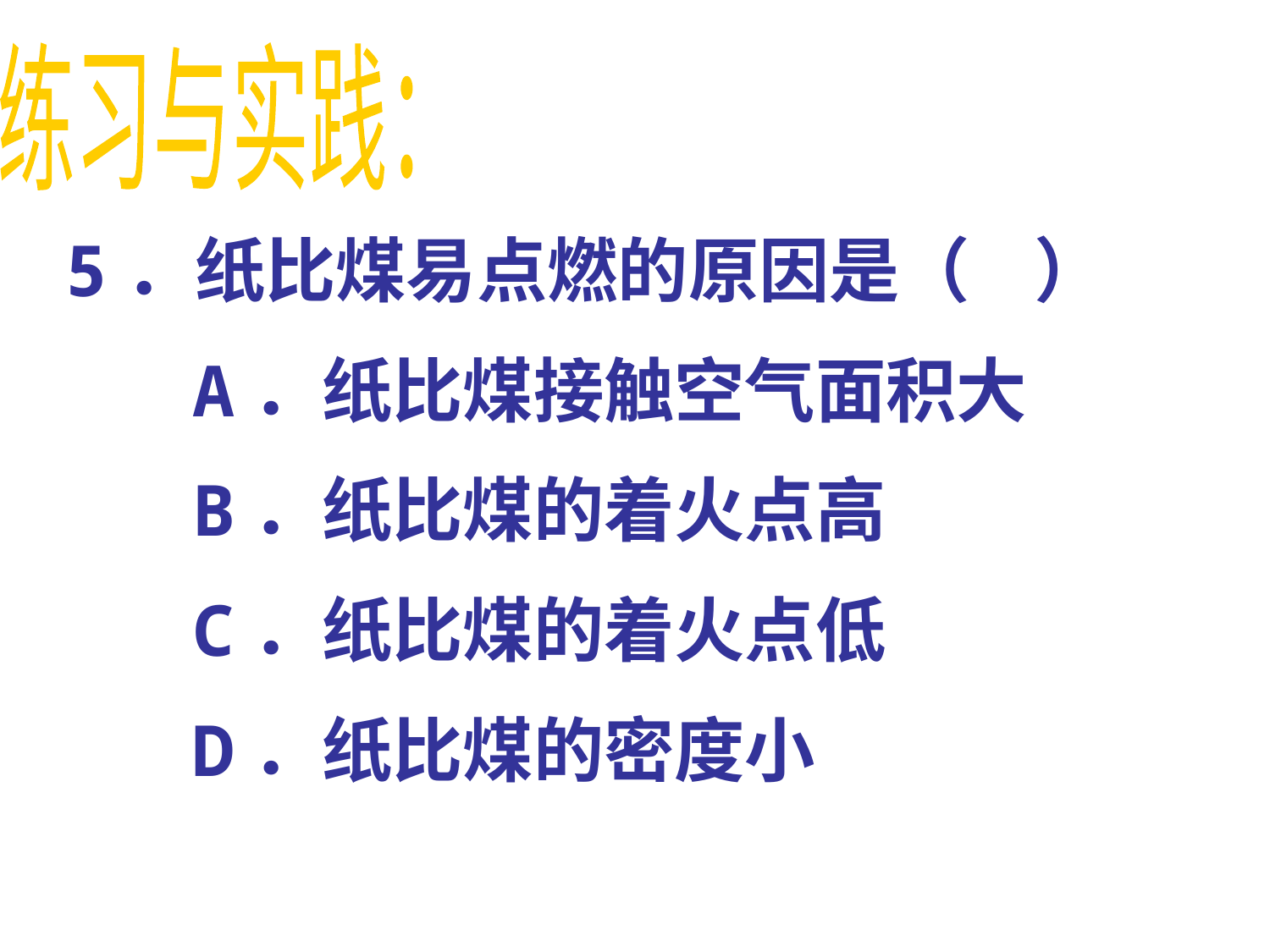

练习与实践：
5．纸比煤易点燃的原因是（    ）
   A．纸比煤接触空气面积大
   B．纸比煤的着火点高
   C．纸比煤的着火点低
   D．纸比煤的密度小